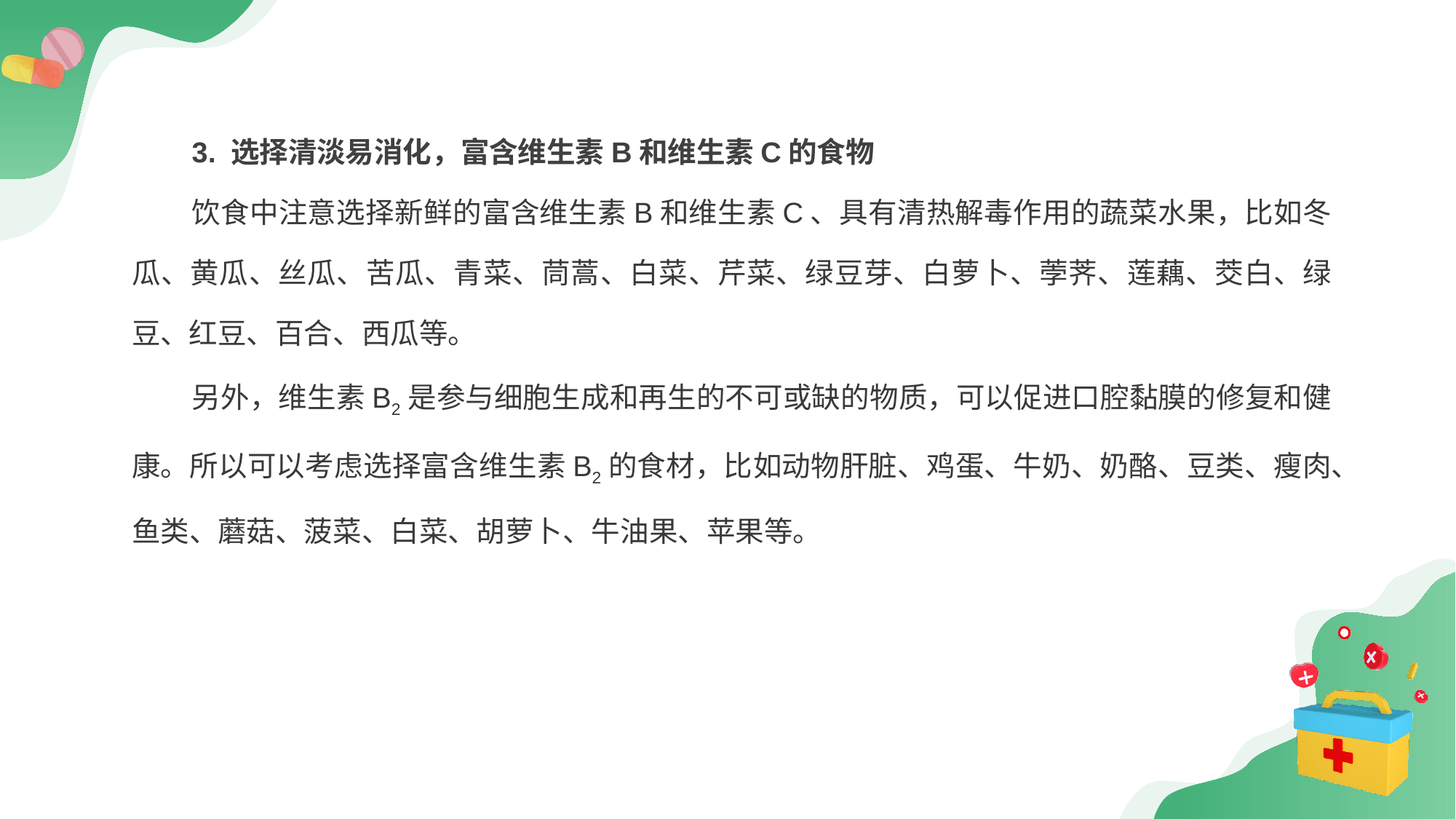

3. 选择清淡易消化，富含维生素B和维生素C的食物
饮食中注意选择新鲜的富含维生素B和维生素C、具有清热解毒作用的蔬菜水果，比如冬瓜、黄瓜、丝瓜、苦瓜、青菜、茼蒿、白菜、芹菜、绿豆芽、白萝卜、荸荠、莲藕、茭白、绿豆、红豆、百合、西瓜等。
另外，维生素B2是参与细胞生成和再生的不可或缺的物质，可以促进口腔黏膜的修复和健康。所以可以考虑选择富含维生素B2的食材，比如动物肝脏、鸡蛋、牛奶、奶酪、豆类、瘦肉、鱼类、蘑菇、菠菜、白菜、胡萝卜、牛油果、苹果等。